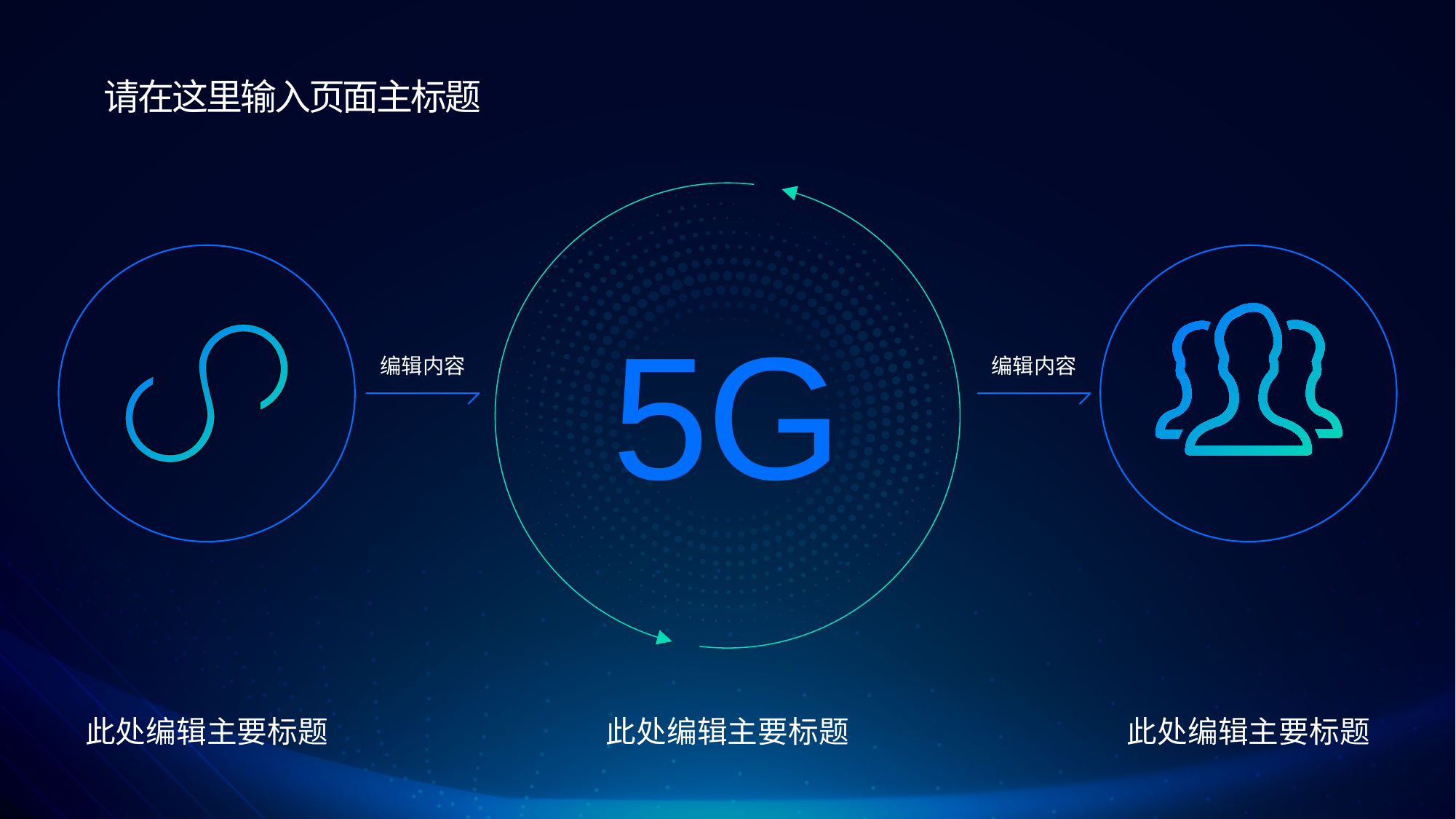

请在这里输入页面主标题

5G

编辑内容
编辑内容

此处编辑主要标题
此处编辑主要标题
此处编辑主要标题